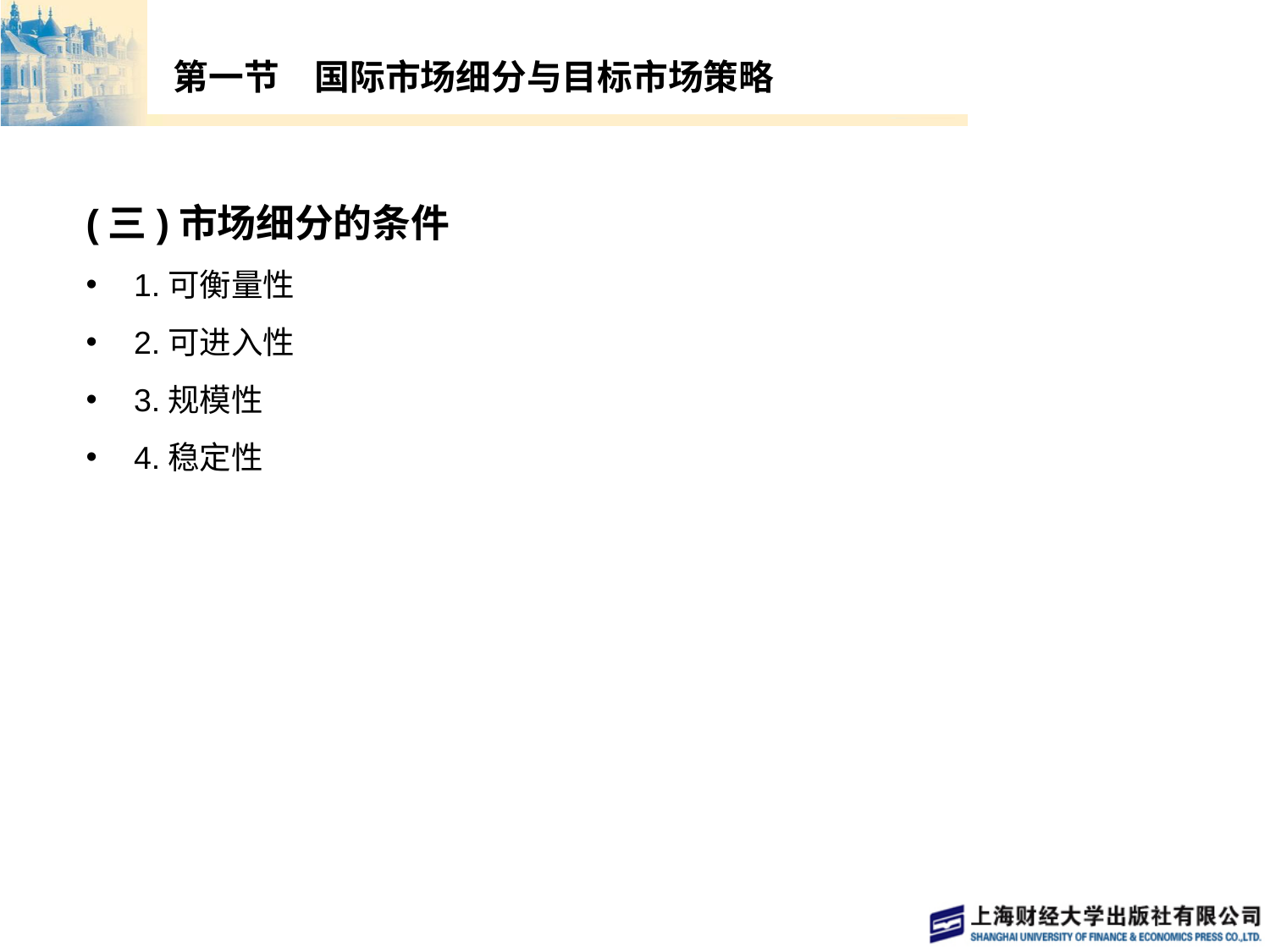

# 第一节　国际市场细分与目标市场策略
(三)市场细分的条件
1.可衡量性
2.可进入性
3.规模性
4.稳定性